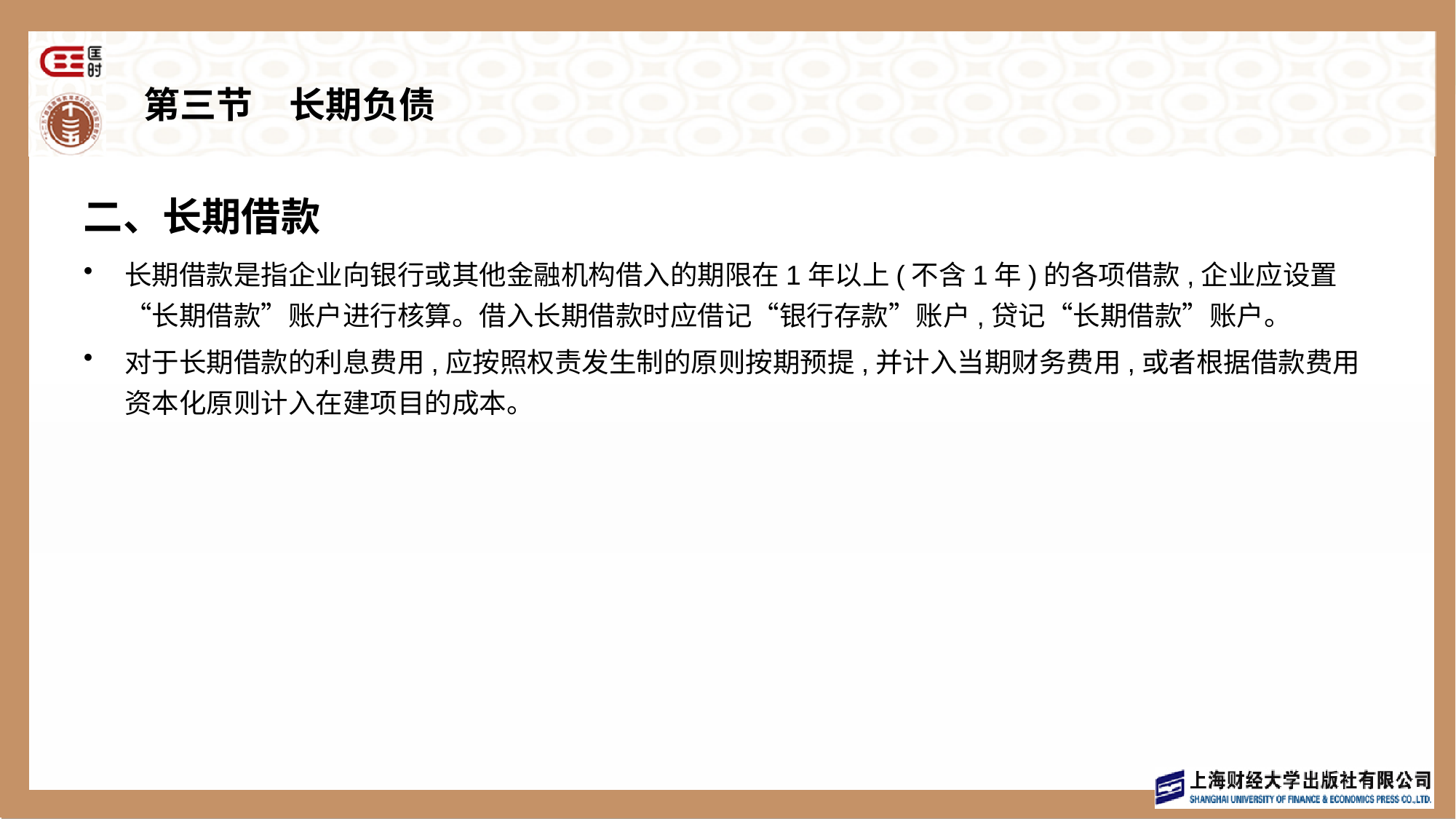

# 第三节　长期负债
二、长期借款
长期借款是指企业向银行或其他金融机构借入的期限在1年以上(不含1年)的各项借款,企业应设置“长期借款”账户进行核算。借入长期借款时应借记“银行存款”账户,贷记“长期借款”账户。
对于长期借款的利息费用,应按照权责发生制的原则按期预提,并计入当期财务费用,或者根据借款费用资本化原则计入在建项目的成本。